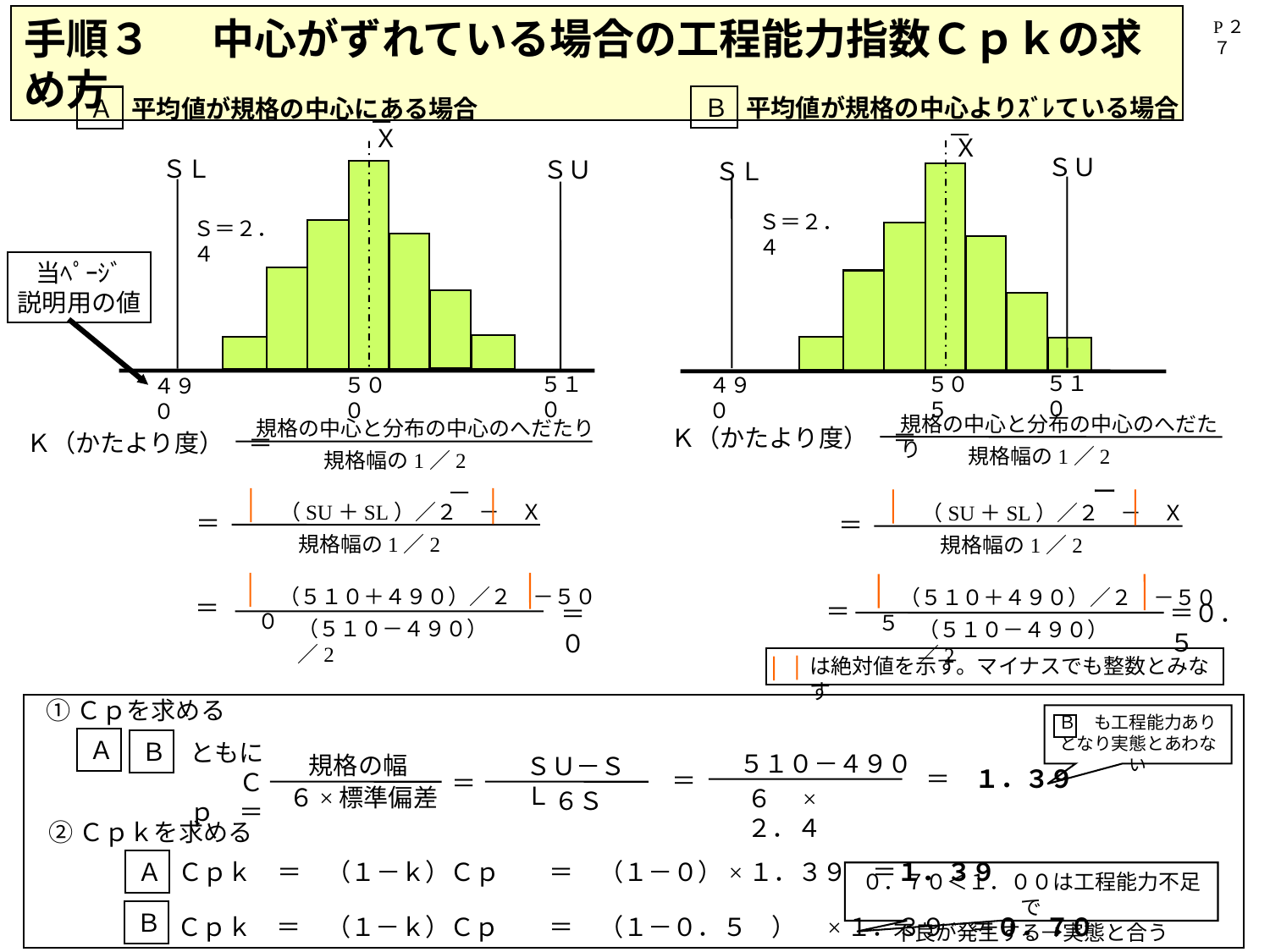

手順３ 　 中心がずれている場合の工程能力指数Ｃｐｋの求め方
P２７
Ｂ
平均値が規格の中心よりｽﾞﾚている場合
Ａ
平均値が規格の中心にある場合
－
－
Ｘ
Ｘ

ＳＵ
ＳＬ
ＳＵ
ＳＬ

Ｓ＝２．４
Ｓ＝２．４
当ﾍﾟｰｼﾞ
説明用の値

５１０
５１０
５０５
５００
４９０
４９０

規格の中心と分布の中心のへだたり
規格の中心と分布の中心のへだたり
Ｋ（かたより度）　＝
Ｋ（かたより度）　＝

規格幅の1／2

規格幅の1／2
ー
－

　（SU＋SL）／２　－　Ｘ
　（SU＋SL）／２　－　Ｘ
＝
＝

規格幅の1／2

規格幅の1／2

　（５１０＋４９０）／２　－５００
　（５１０＋４９０）／２　－５０５
＝
＝
＝０．５
＝　０
（５１０－４９０）／2
（５１０－４９０）／2

は絶対値を示す。マイナスでも整数とみなす

①Ｃｐを求める

Ｂ　も工程能力ありとなり実態とあわない

Ａ
Ｂ
ともに　　Ｃｐ　＝
５１０－４９０
規格の幅
ＳＵ－ＳＬ
＝　１．３９
＝
＝
６×標準偏差
６　×　２．４

６Ｓ

②Ｃｐｋを求める
Ａ
Ｃｐｋ　＝　（１－ｋ）Ｃｐ　　＝　（１－０）×１．３９　＝１．３９
０．７０＜１．００は工程能力不足で
不良が発生する→実態と合う

Ｂ
Ｃｐｋ　＝　（１－ｋ）Ｃｐ　　＝　（１－０．５　）　×１．３９　＝０．７０